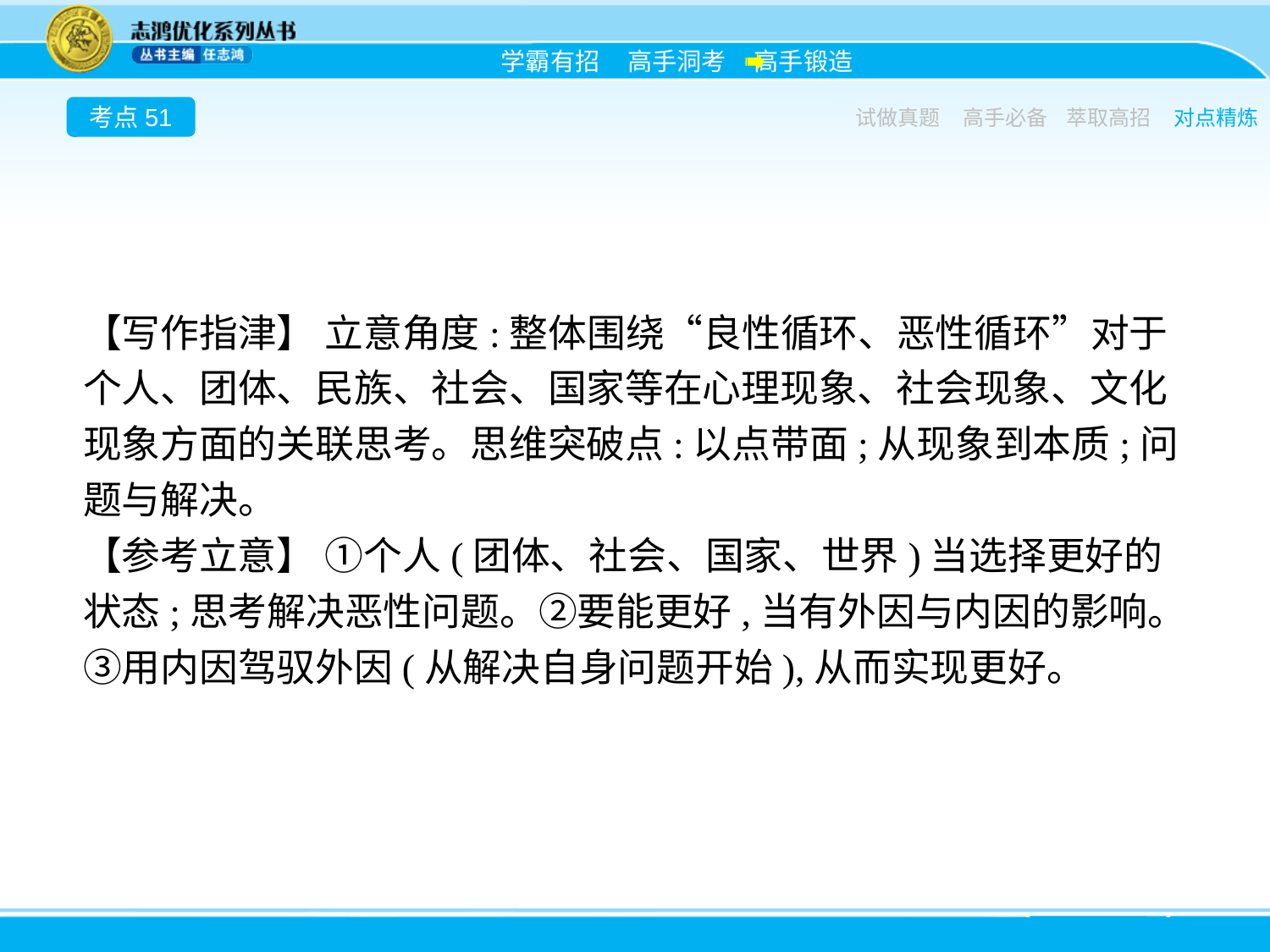

考点51
试做真题
高手必备
萃取高招
对点精炼
【写作指津】 立意角度:整体围绕“良性循环、恶性循环”对于个人、团体、民族、社会、国家等在心理现象、社会现象、文化现象方面的关联思考。思维突破点:以点带面;从现象到本质;问题与解决。
【参考立意】 ①个人(团体、社会、国家、世界)当选择更好的状态;思考解决恶性问题。②要能更好,当有外因与内因的影响。③用内因驾驭外因(从解决自身问题开始),从而实现更好。